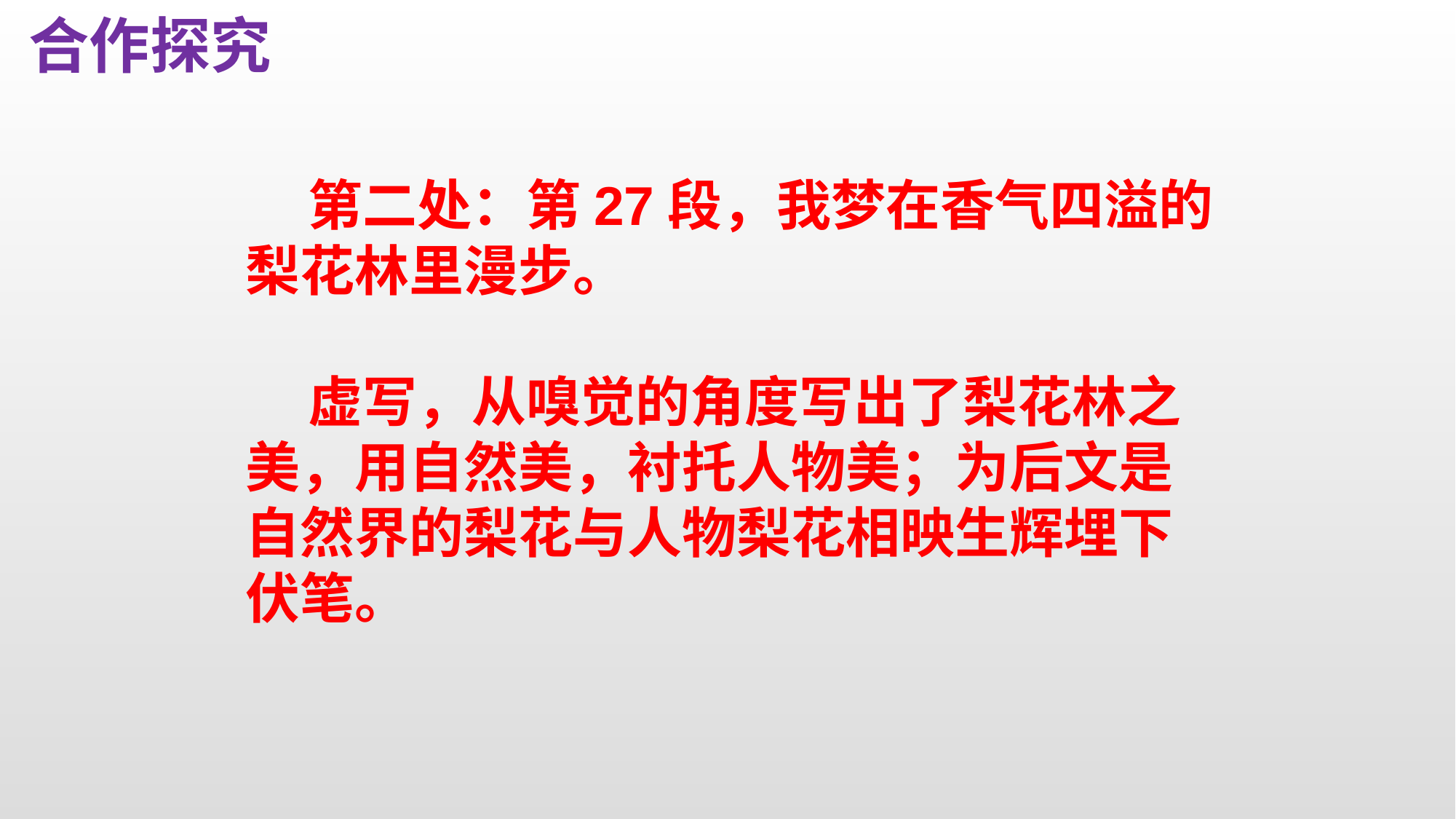

合作探究
    第二处：第27段，我梦在香气四溢的梨花林里漫步。

    虚写，从嗅觉的角度写出了梨花林之美，用自然美，衬托人物美；为后文是自然界的梨花与人物梨花相映生辉埋下伏笔。